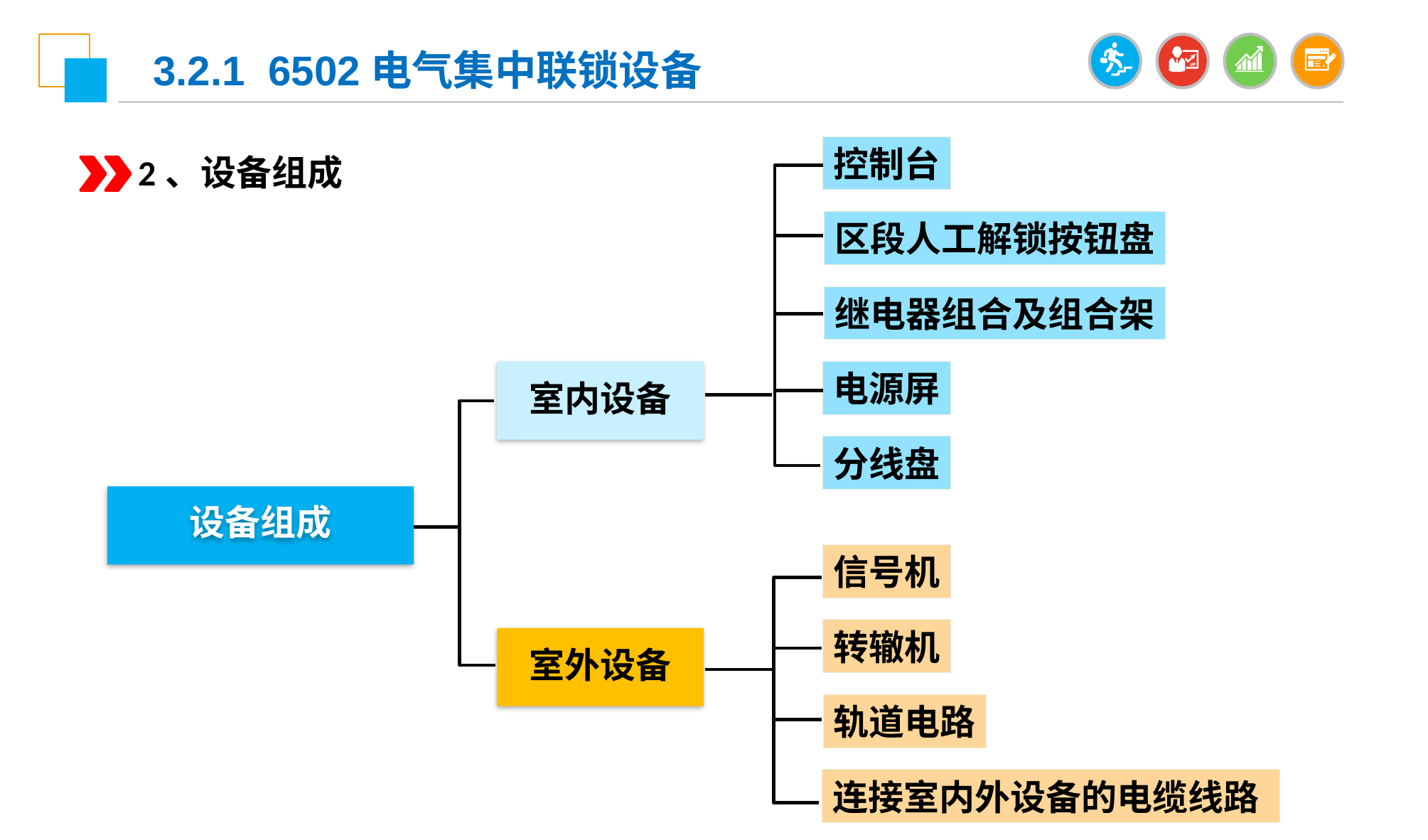

3.2.1  6502电气集中联锁设备
控制台
区段人工解锁按钮盘
继电器组合及组合架
电源屏
分线盘
2、设备组成

室内设备

设备组成
信号机
转辙机
轨道电路
连接室内外设备的电缆线路

室外设备